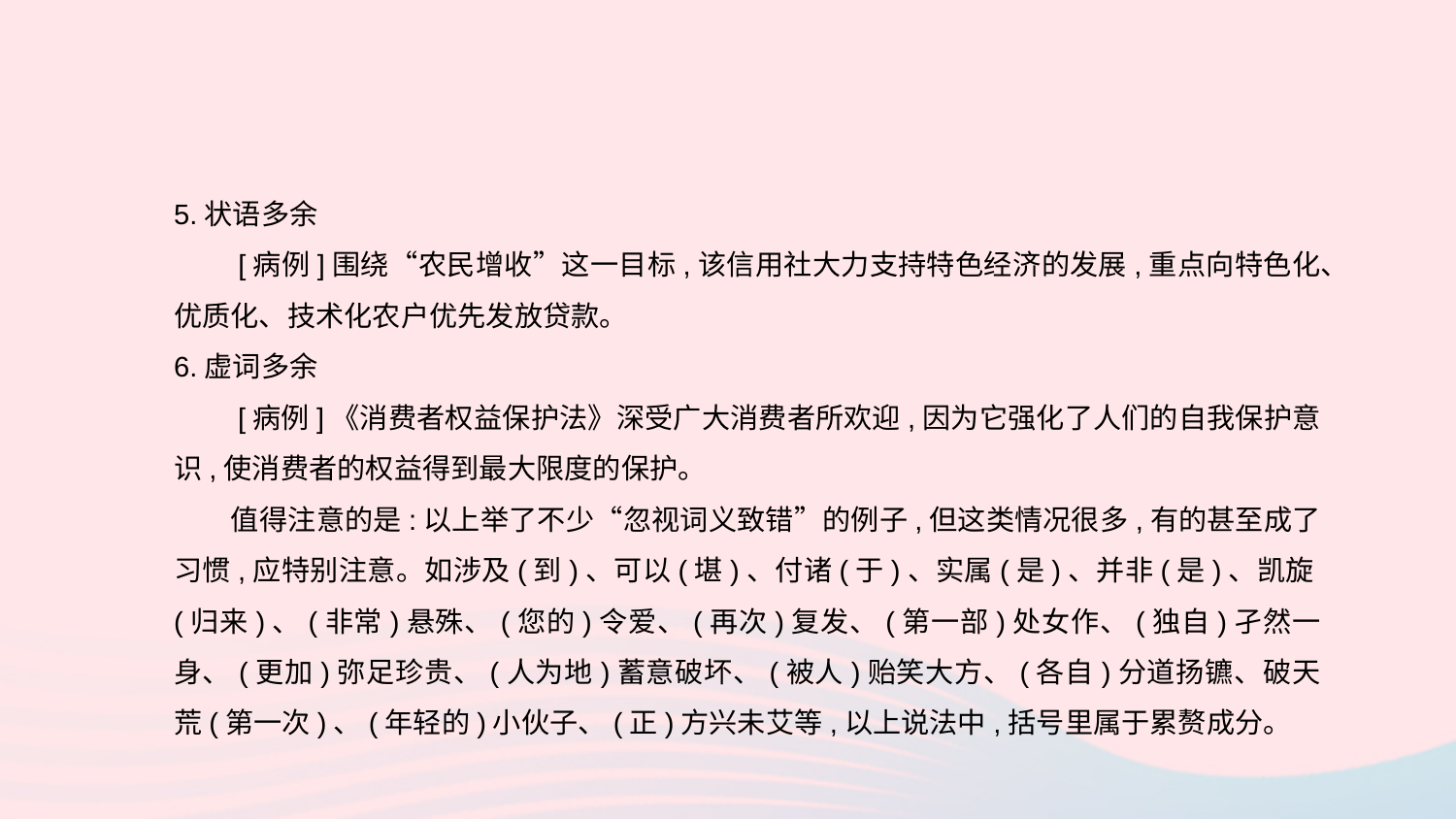

5.状语多余
　　[病例]围绕“农民增收”这一目标,该信用社大力支持特色经济的发展,重点向特色化、优质化、技术化农户优先发放贷款。
6.虚词多余
　　[病例]《消费者权益保护法》深受广大消费者所欢迎,因为它强化了人们的自我保护意识,使消费者的权益得到最大限度的保护。
　　值得注意的是:以上举了不少“忽视词义致错”的例子,但这类情况很多,有的甚至成了习惯,应特别注意。如涉及(到)、可以(堪)、付诸(于)、实属(是)、并非(是)、凯旋(归来)、(非常)悬殊、(您的)令爱、(再次)复发、(第一部)处女作、(独自)孑然一身、(更加)弥足珍贵、(人为地)蓄意破坏、(被人)贻笑大方、(各自)分道扬镳、破天荒(第一次)、(年轻的)小伙子、(正)方兴未艾等,以上说法中,括号里属于累赘成分。